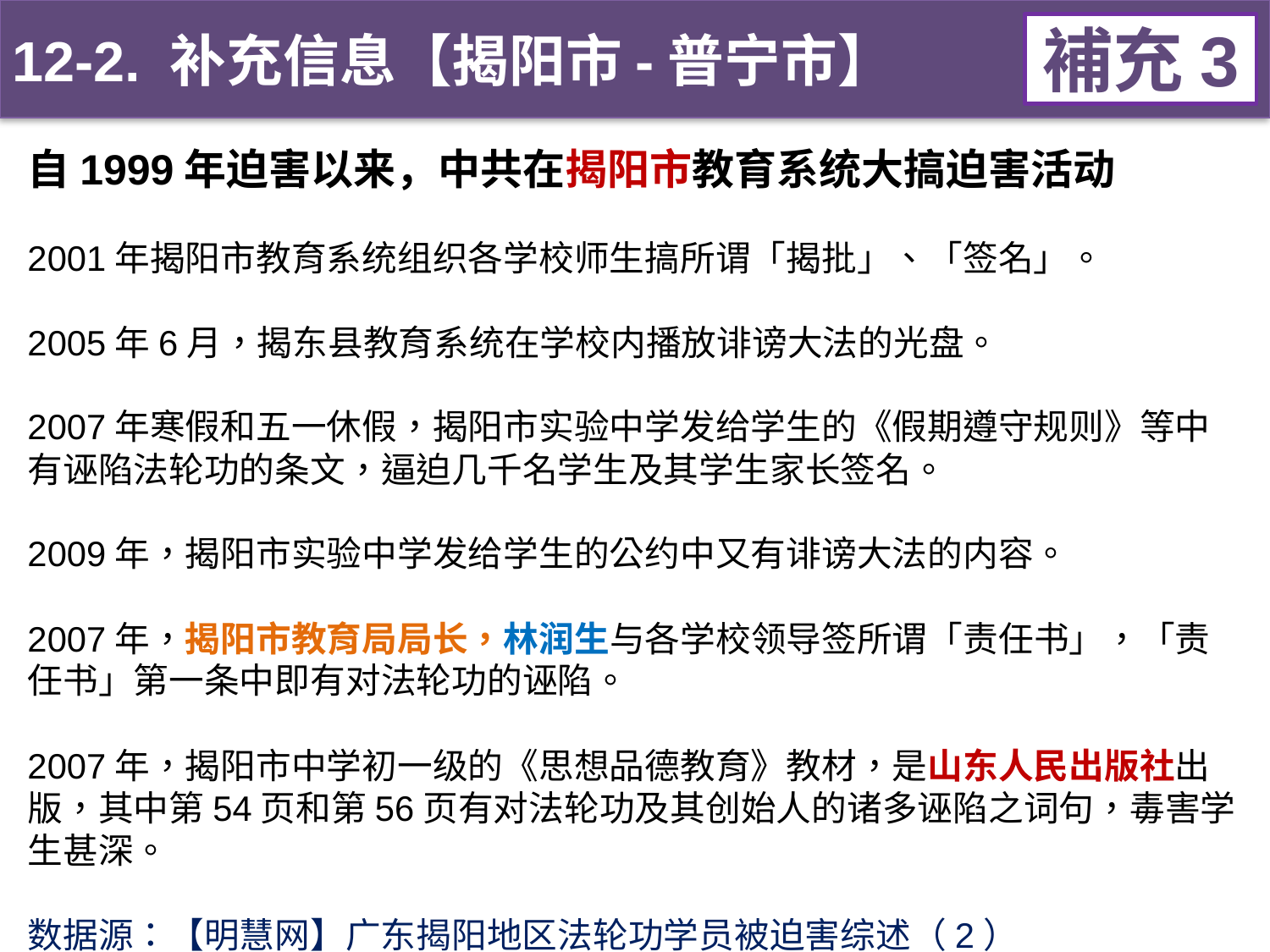

12-2. 补充信息【揭阳市-普宁市】
補充3
自1999年迫害以来，中共在揭阳市教育系统大搞迫害活动

2001年揭阳市教育系统组织各学校师生搞所谓「揭批」、「签名」。

2005年6月，揭东县教育系统在学校内播放诽谤大法的光盘。

2007年寒假和五一休假，揭阳市实验中学发给学生的《假期遵守规则》等中
有诬陷法轮功的条文，逼迫几千名学生及其学生家长签名。

2009年，揭阳市实验中学发给学生的公约中又有诽谤大法的内容。

2007年，揭阳市教育局局长，林润生与各学校领导签所谓「责任书」，「责任书」第一条中即有对法轮功的诬陷。

2007年，揭阳市中学初一级的《思想品德教育》教材，是山东人民出版社出版，其中第54页和第56页有对法轮功及其创始人的诸多诬陷之词句，毒害学生甚深。

数据源：【明慧网】广东揭阳地区法轮功学员被迫害综述（2）